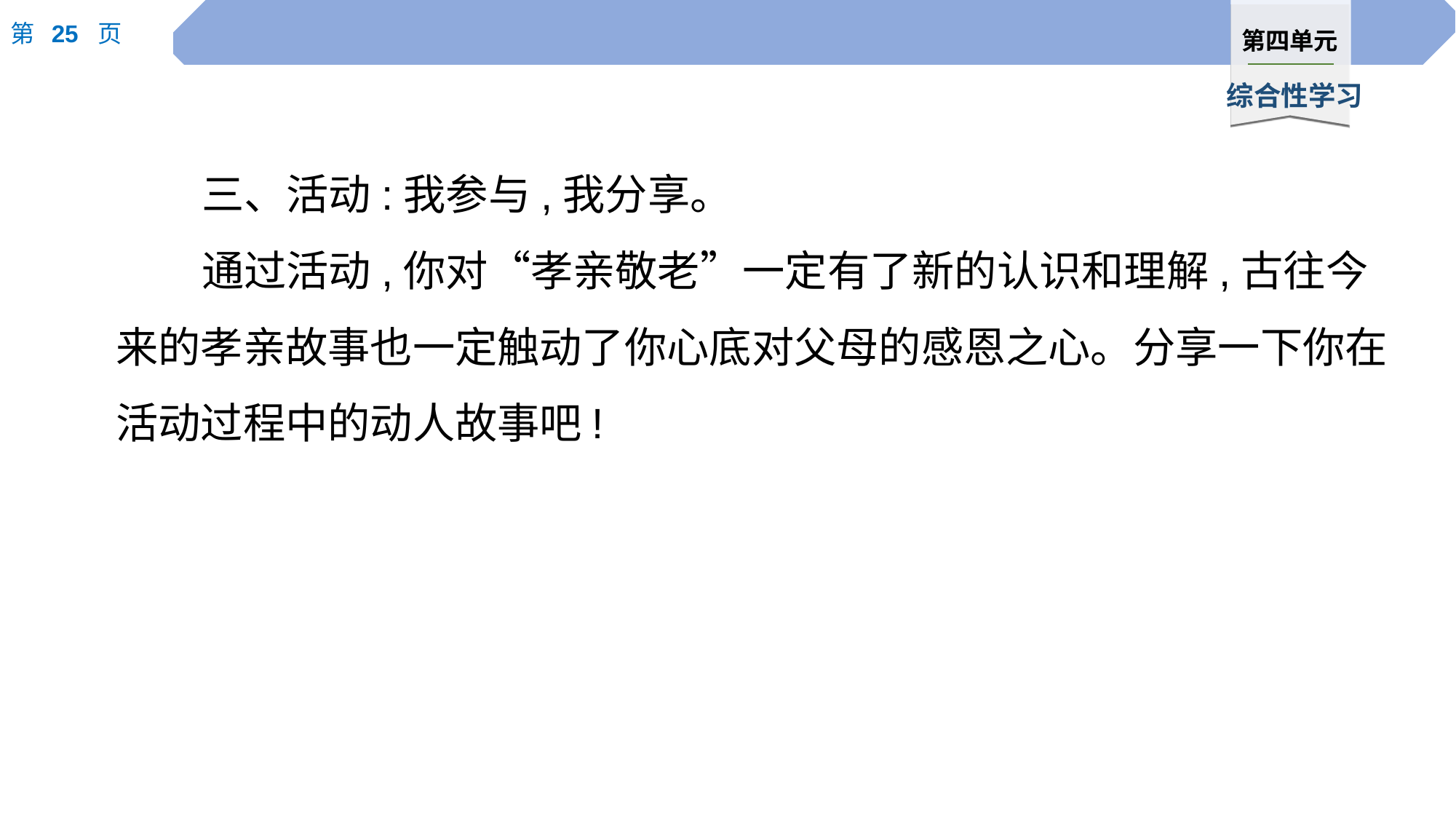

三、活动:我参与,我分享。
通过活动,你对“孝亲敬老”一定有了新的认识和理解,古往今来的孝亲故事也一定触动了你心底对父母的感恩之心。分享一下你在活动过程中的动人故事吧!